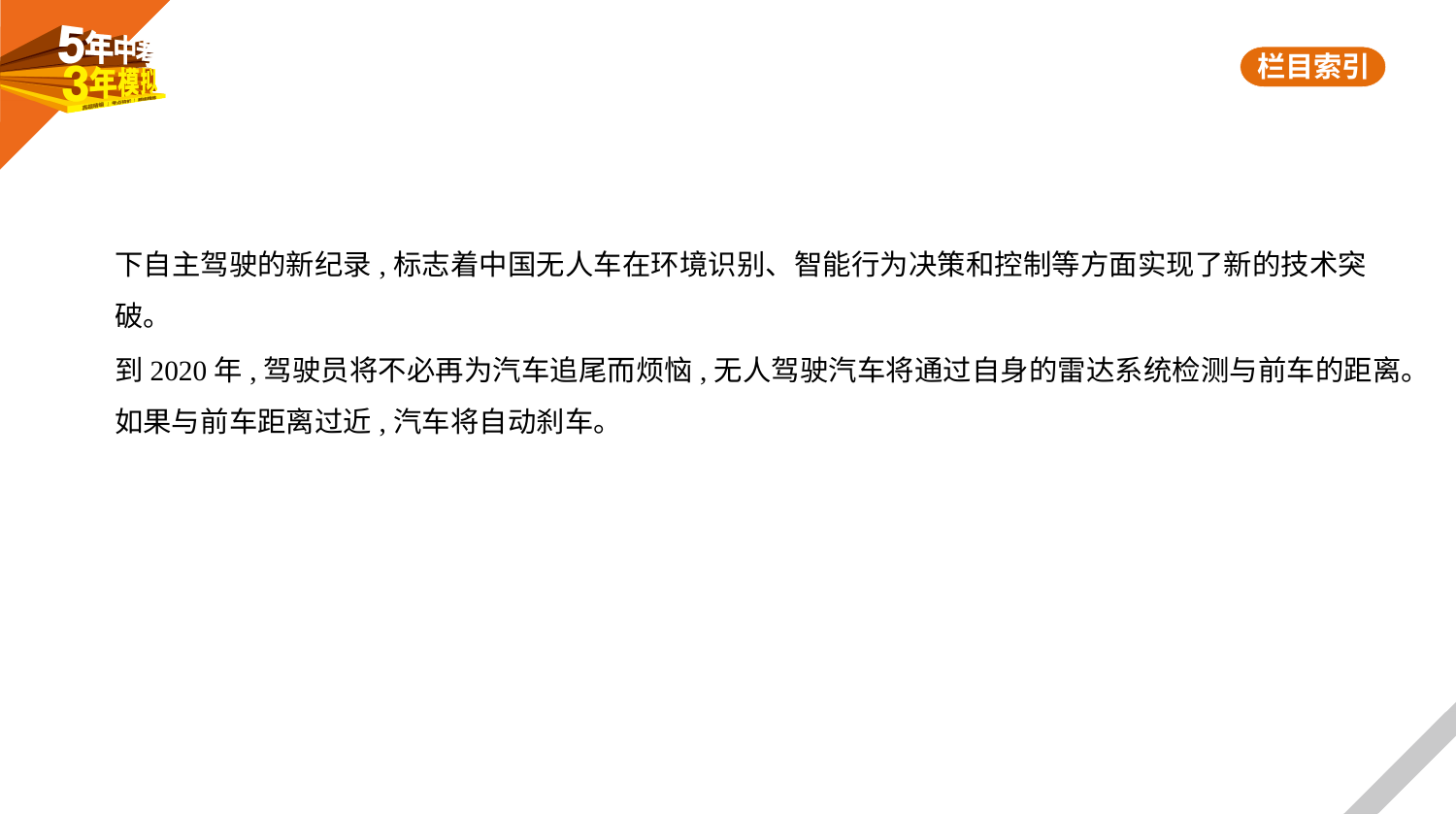

下自主驾驶的新纪录,标志着中国无人车在环境识别、智能行为决策和控制等方面实现了新的技术突
破。
到2020年,驾驶员将不必再为汽车追尾而烦恼,无人驾驶汽车将通过自身的雷达系统检测与前车的距离。
如果与前车距离过近,汽车将自动刹车。